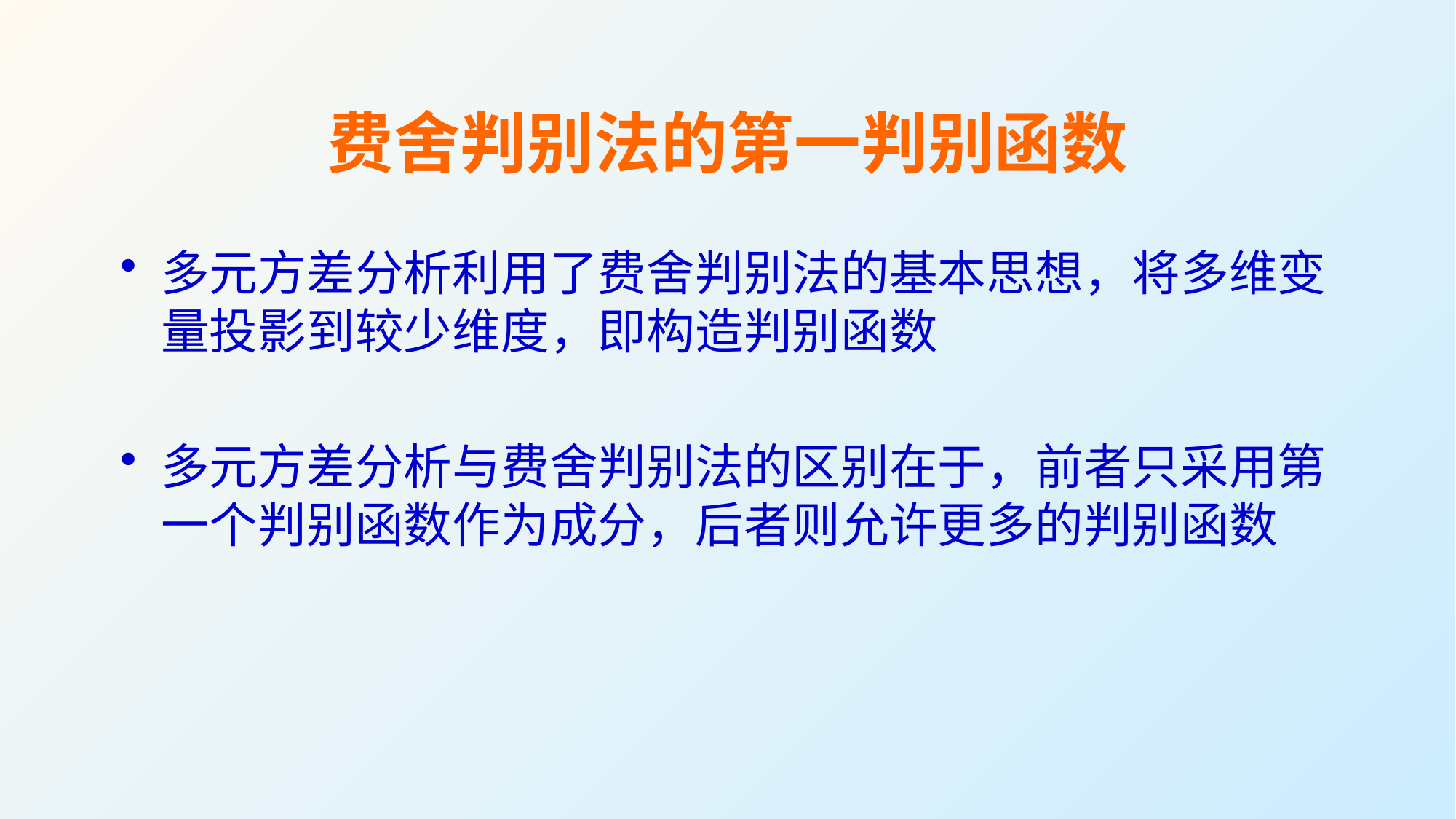

# 费舍判别法的第一判别函数
多元方差分析利用了费舍判别法的基本思想，将多维变量投影到较少维度，即构造判别函数

多元方差分析与费舍判别法的区别在于，前者只采用第一个判别函数作为成分，后者则允许更多的判别函数